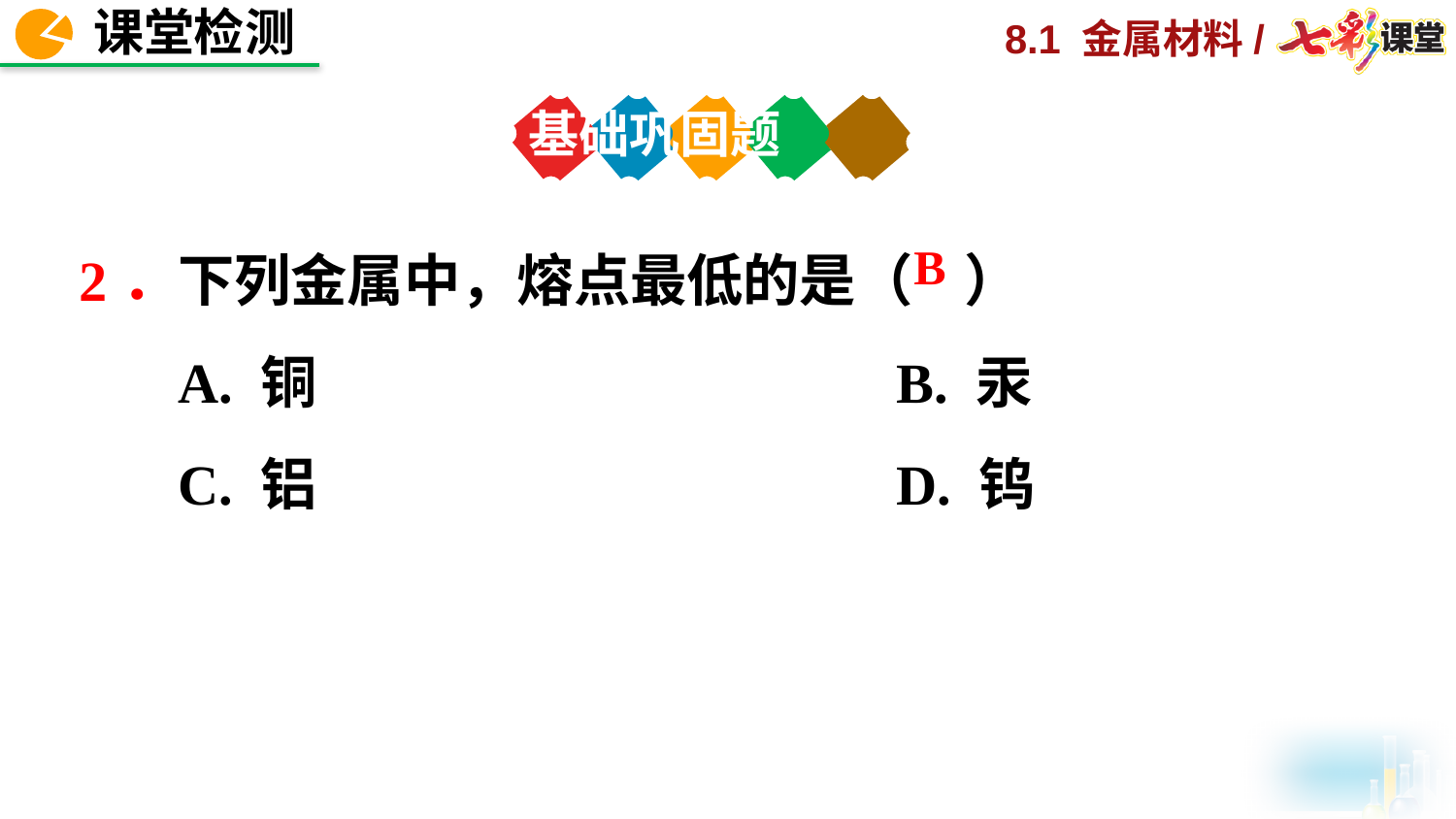

基础巩固题

 2．下列金属中，熔点最低的是（    ）
        A. 铜                                            B. 汞
        C. 铝                                            D. 钨
B